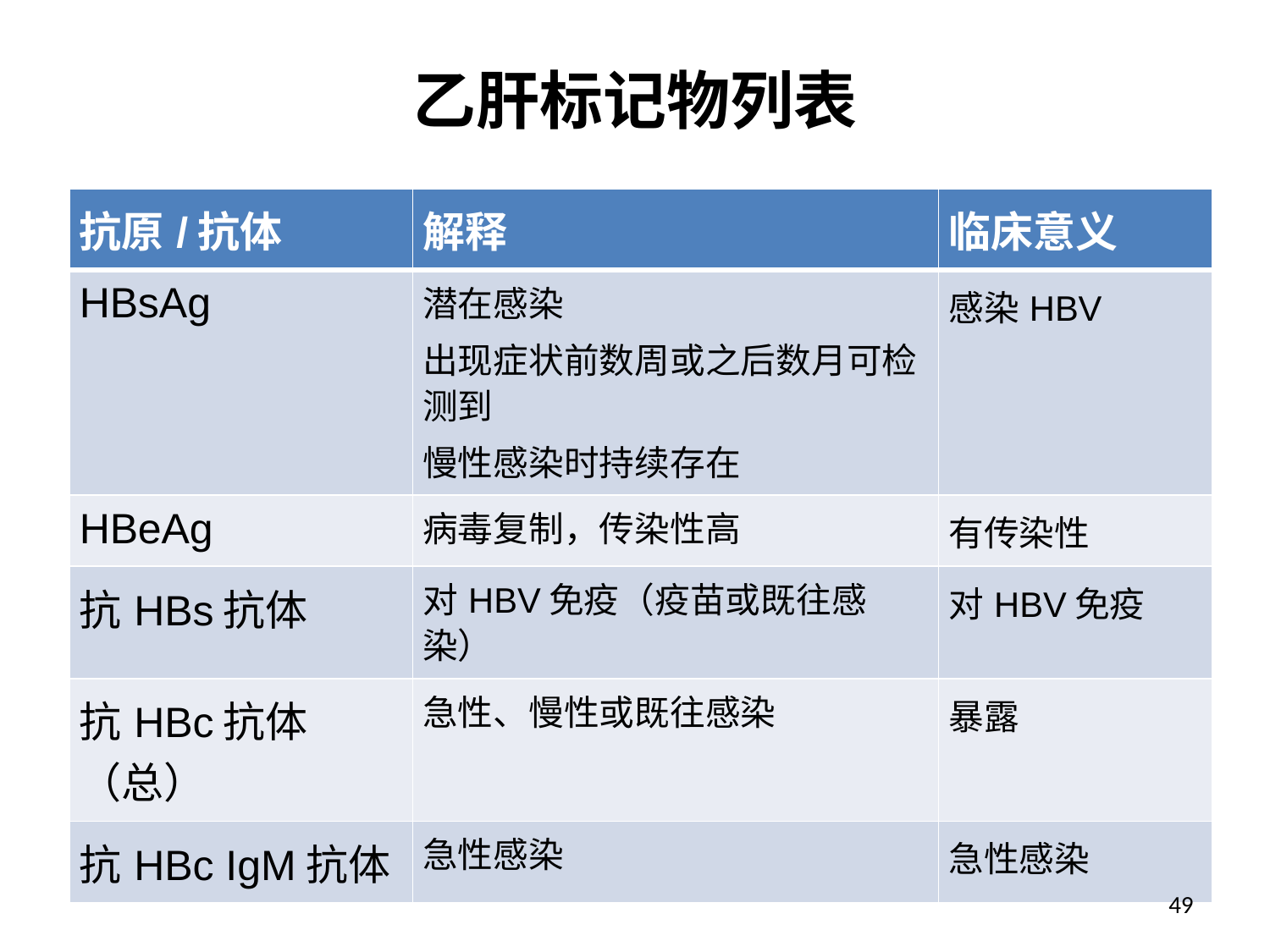

# 乙肝标记物列表
| 抗原/抗体 | 解释 | 临床意义 |
| --- | --- | --- |
| HBsAg | 潜在感染 出现症状前数周或之后数月可检测到 慢性感染时持续存在 | 感染HBV |
| HBeAg | 病毒复制，传染性高 | 有传染性 |
| 抗HBs抗体 | 对HBV免疫（疫苗或既往感染） | 对HBV免疫 |
| 抗HBc抗体（总） | 急性、慢性或既往感染 | 暴露 |
| 抗HBc IgM抗体 | 急性感染 | 急性感染 |
49